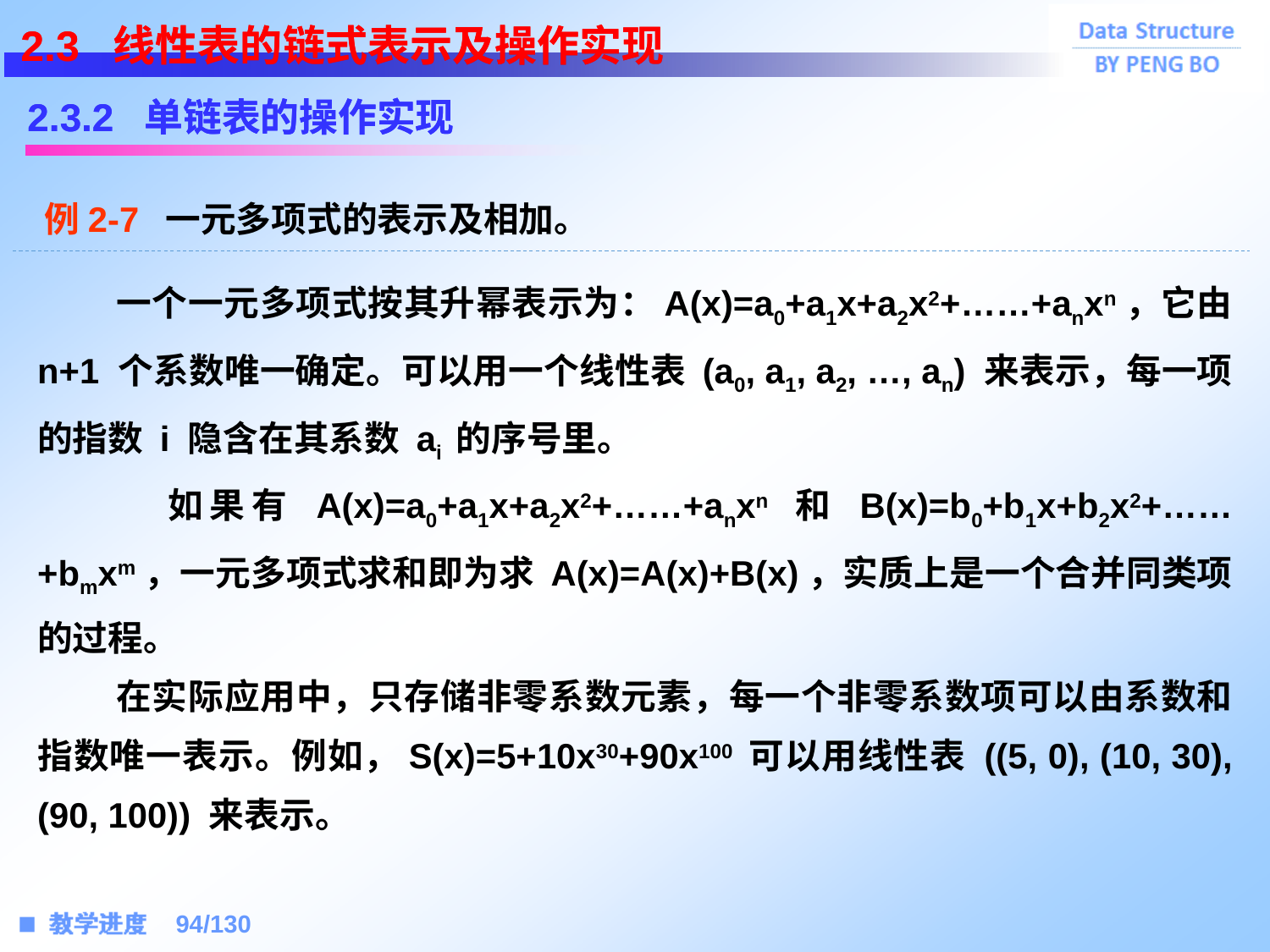

2.3  线性表的链式表示及操作实现

2.3.2  单链表的操作实现

2.3  线性表的链式表示及操作实现

2.3.2  单链表的操作实现

例2-7  一元多项式的表示及相加。
        一个一元多项式按其升幂表示为：A(x)=a0+a1x+a2x2+……+anxn，它由 n+1 个系数唯一确定。可以用一个线性表 (a0, a1, a2, …, an) 来表示，每一项的指数 i 隐含在其系数 ai 的序号里。
        如果有 A(x)=a0+a1x+a2x2+……+anxn 和 B(x)=b0+b1x+b2x2+……+bmxm，一元多项式求和即为求 A(x)=A(x)+B(x)，实质上是一个合并同类项的过程。
        在实际应用中，只存储非零系数元素，每一个非零系数项可以由系数和指数唯一表示。例如，S(x)=5+10x30+90x100 可以用线性表 ((5, 0), (10, 30), (90, 100)) 来表示。